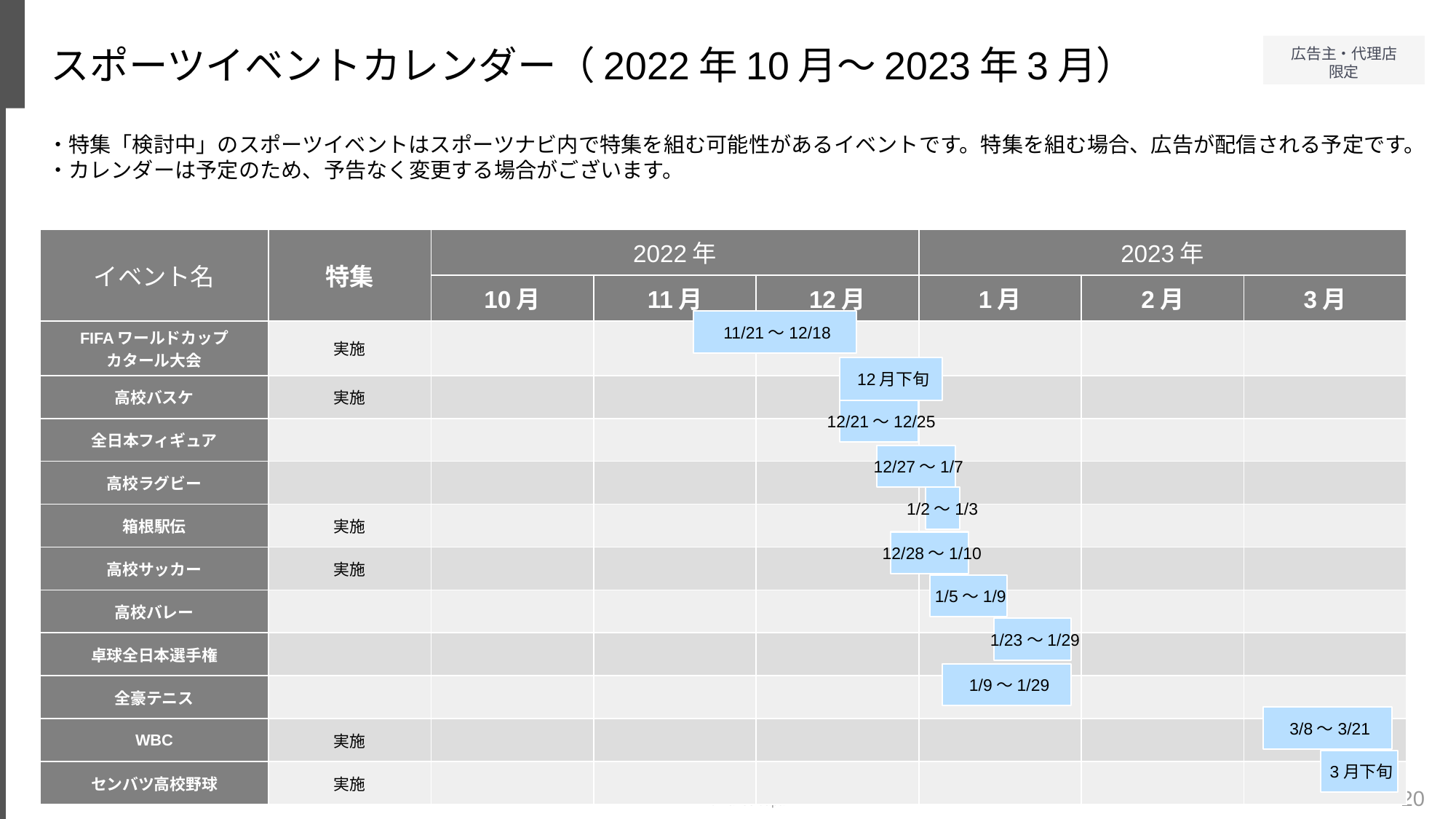

スポーツイベントカレンダー（2022年10月～2023年3月）
広告主・代理店
限定
・特集「検討中」のスポーツイベントはスポーツナビ内で特集を組む可能性があるイベントです。特集を組む場合、広告が配信される予定です。
・カレンダーは予定のため、予告なく変更する場合がございます。
| イベント名 | 特集 | 2022年 |  |  | 2023年 |  |  |
| --- | --- | --- | --- | --- | --- | --- | --- |
|  |  | 10月 | 11月 | 12月 | 1月 | 2月 | 3月 |
| FIFAワールドカップ カタール大会 | 実施 |  |  |  |  |  |  |
| 高校バスケ | 実施 |  |  |  |  |  |  |
| 全日本フィギュア |  |  |  |  |  |  |  |
| 高校ラグビー |  |  |  |  |  |  |  |
| 箱根駅伝 | 実施 |  |  |  |  |  |  |
| 高校サッカー | 実施 |  |  |  |  |  |  |
| 高校バレー |  |  |  |  |  |  |  |
| 卓球全日本選手権 |  |  |  |  |  |  |  |
| 全豪テニス |  |  |  |  |  |  |  |
| WBC | 実施 |  |  |  |  |  |  |
| センバツ高校野球 | 実施 |  |  |  |  |  |  |
 11/21～12/18
 12月下旬
 12/21～12/25
 12/27～1/7
1/2～1/3
 12/28～1/10
 1/5～1/9
 1/23～1/29
 1/9～1/29
 3/8～3/21
 3月下旬
20